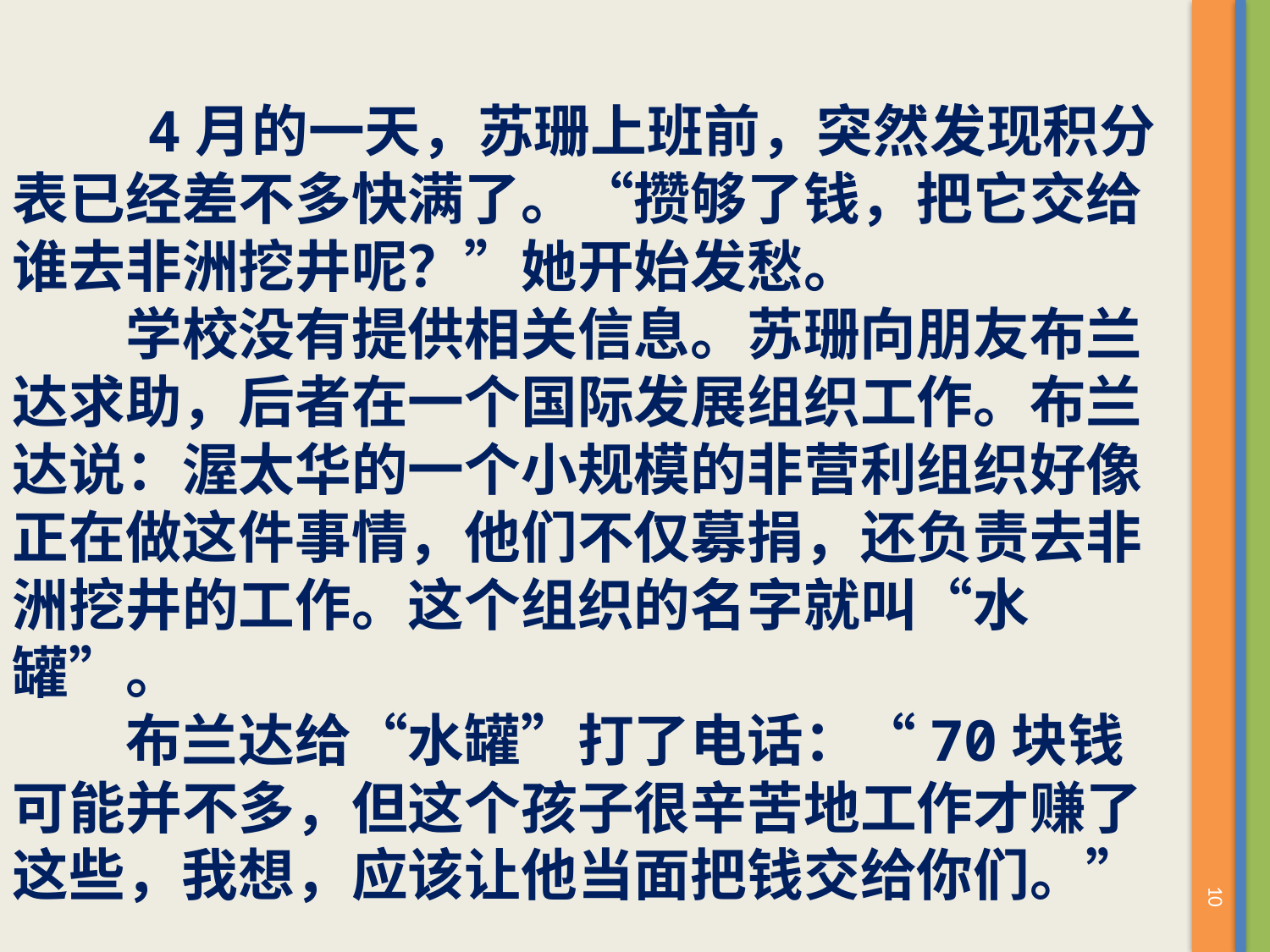

4月的一天，苏珊上班前，突然发现积分表已经差不多快满了。“攒够了钱，把它交给谁去非洲挖井呢？”她开始发愁。
　　学校没有提供相关信息。苏珊向朋友布兰达求助，后者在一个国际发展组织工作。布兰达说：渥太华的一个小规模的非营利组织好像正在做这件事情，他们不仅募捐，还负责去非洲挖井的工作。这个组织的名字就叫“水罐”。
　　布兰达给“水罐”打了电话：“70块钱可能并不多，但这个孩子很辛苦地工作才赚了这些，我想，应该让他当面把钱交给你们。”
10